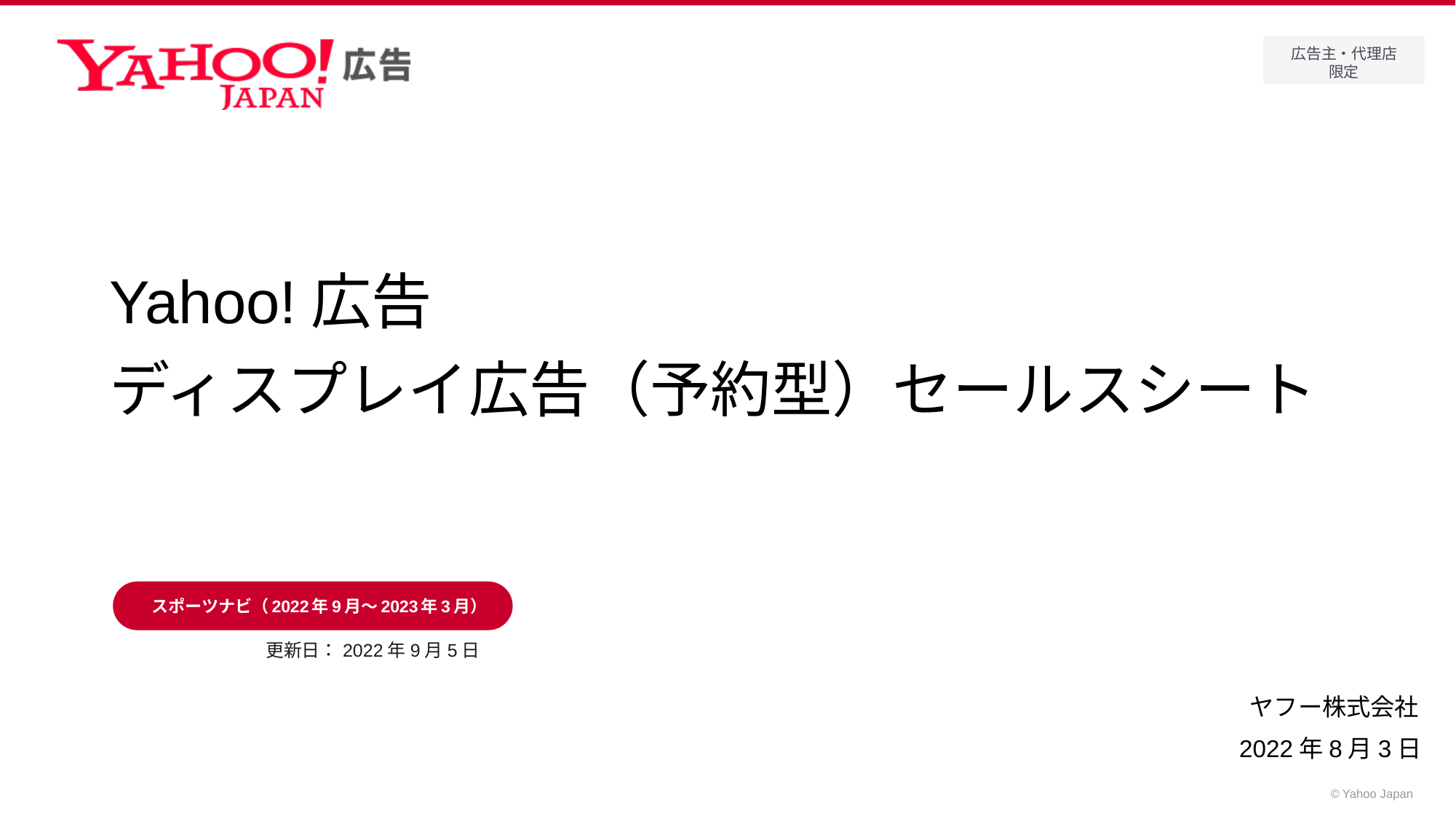

# Yahoo!広告 ディスプレイ広告（予約型）セールスシート
スポーツナビ（2022年9月～2023年3月）

更新日：2022年9月5日
2022年8月3日